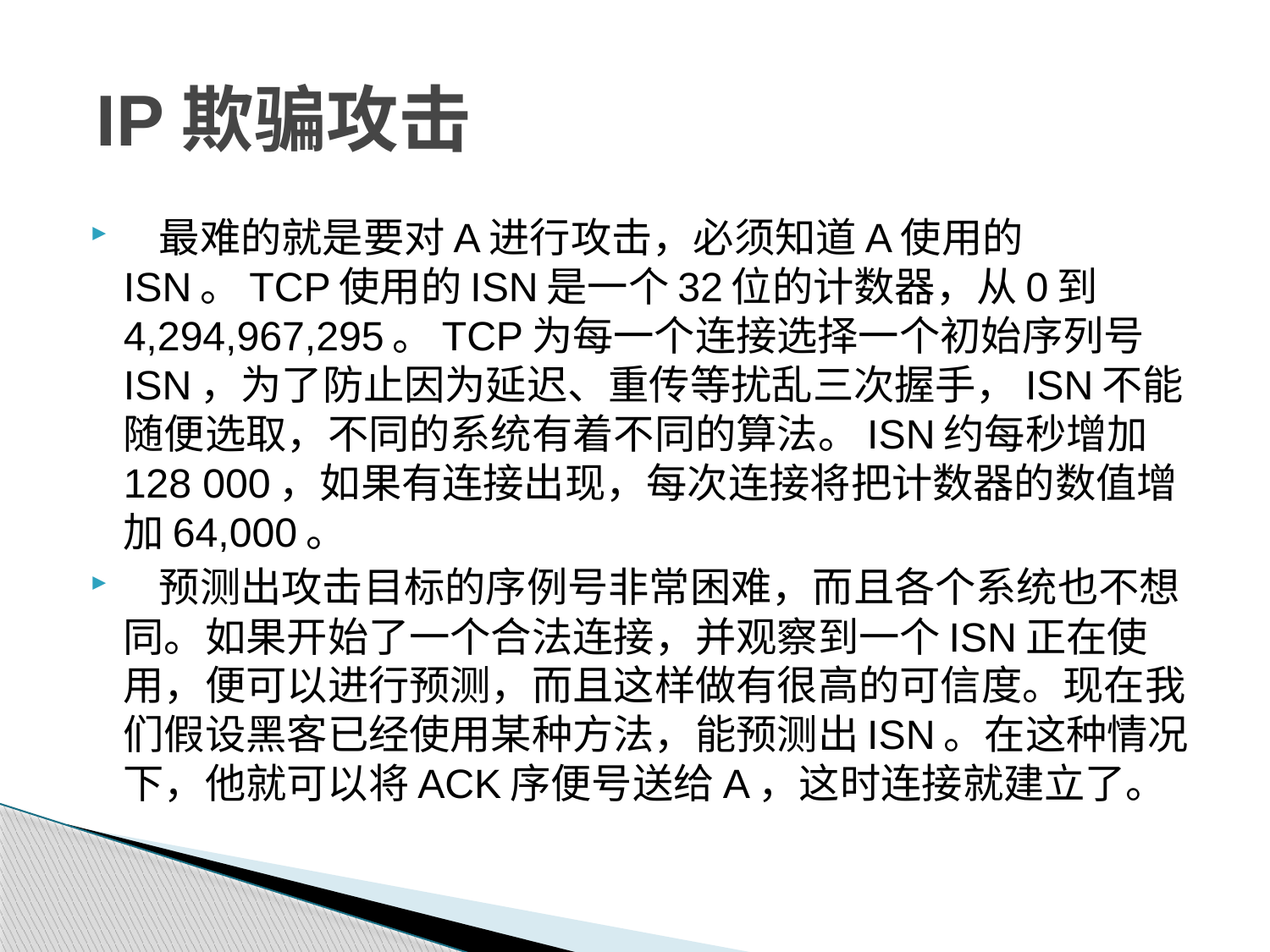

# IP欺骗攻击
   最难的就是要对A进行攻击，必须知道A使用的ISN。TCP使用的ISN是一个32位的计数器，从0到4,294,967,295。TCP为每一个连接选择一个初始序列号ISN，为了防止因为延迟、重传等扰乱三次握手，ISN不能随便选取，不同的系统有着不同的算法。ISN约每秒增加128 000，如果有连接出现，每次连接将把计数器的数值增加64,000。
   预测出攻击目标的序例号非常困难，而且各个系统也不想同。如果开始了一个合法连接，并观察到一个ISN正在使用，便可以进行预测，而且这样做有很高的可信度。现在我们假设黑客已经使用某种方法，能预测出ISN。在这种情况下，他就可以将ACK序便号送给A，这时连接就建立了。